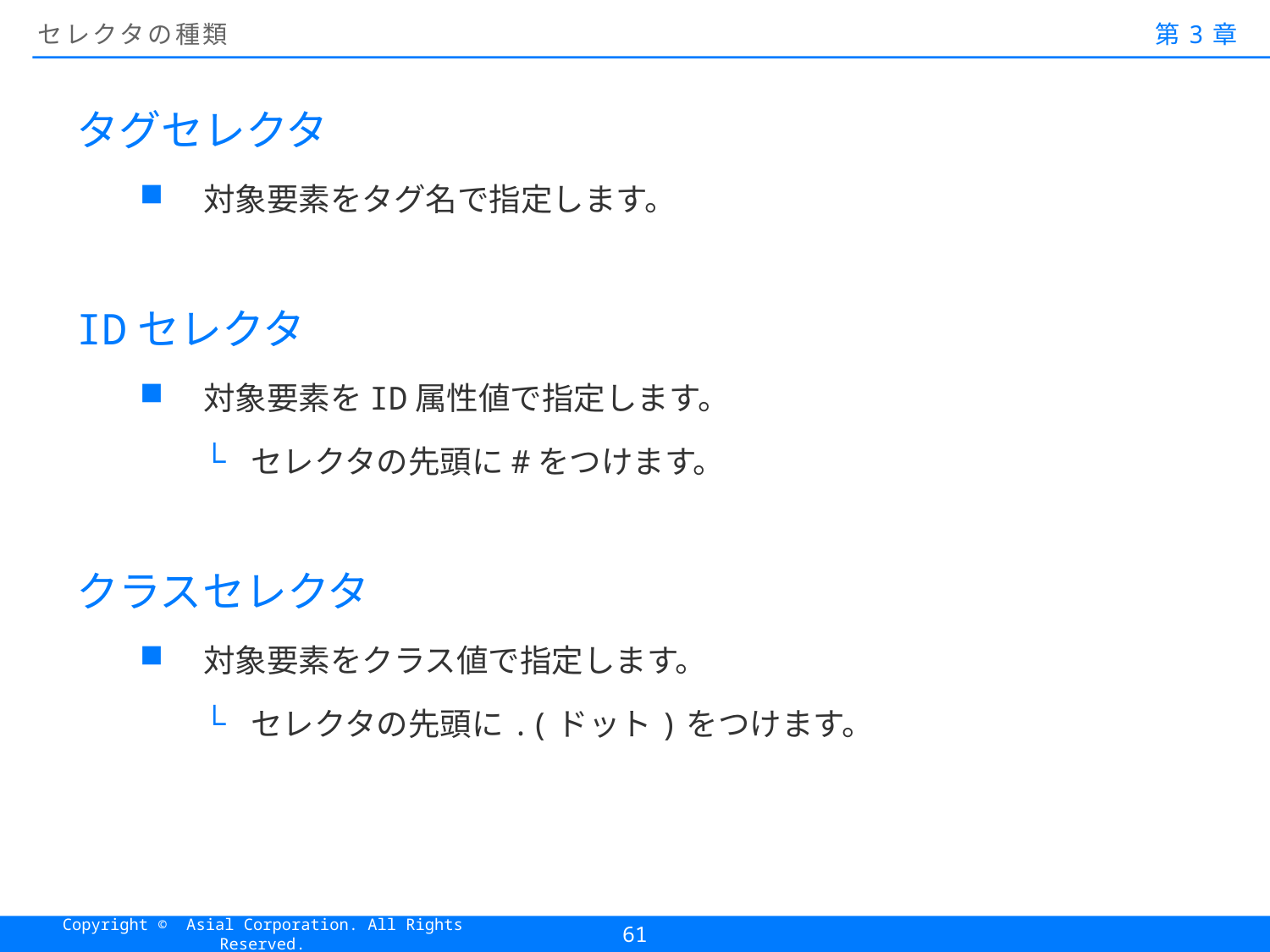

# セレクタの種類
第3章
タグセレクタ
対象要素をタグ名で指定します。
IDセレクタ
対象要素をID属性値で指定します。
セレクタの先頭に#をつけます。
クラスセレクタ
対象要素をクラス値で指定します。
セレクタの先頭に.(ドット)をつけます。

61